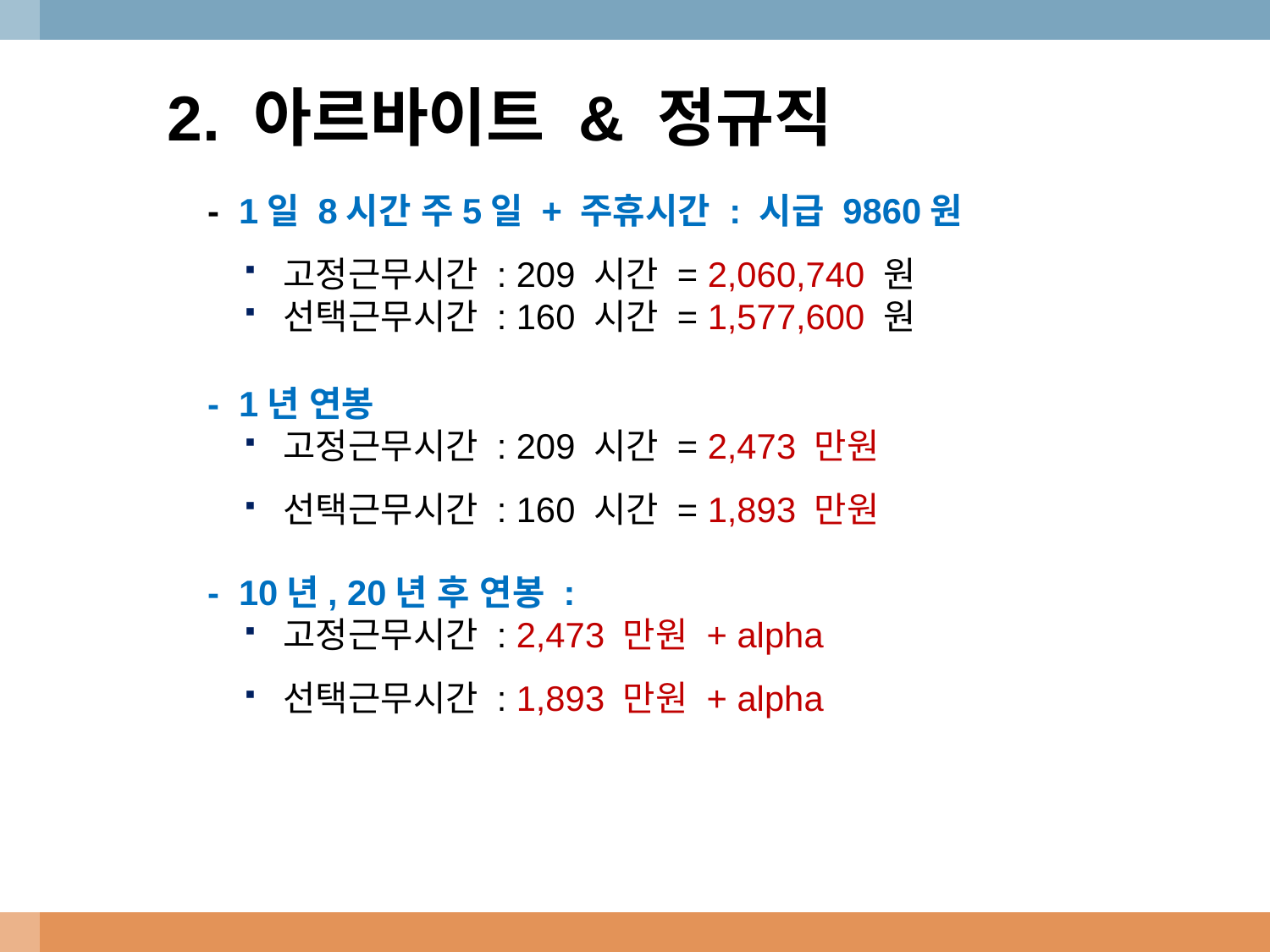

2. 아르바이트 & 정규직
-  1일 8시간 주5일 + 주휴시간 : 시급 9860원
고정근무시간 : 209 시간 = 2,060,740 원
선택근무시간 : 160 시간 = 1,577,600 원
-  1년 연봉
고정근무시간 : 209 시간 = 2,473 만원
선택근무시간 : 160 시간 = 1,893 만원
-  10년, 20년 후 연봉 :
고정근무시간 : 2,473 만원 + alpha
선택근무시간 : 1,893 만원 + alpha